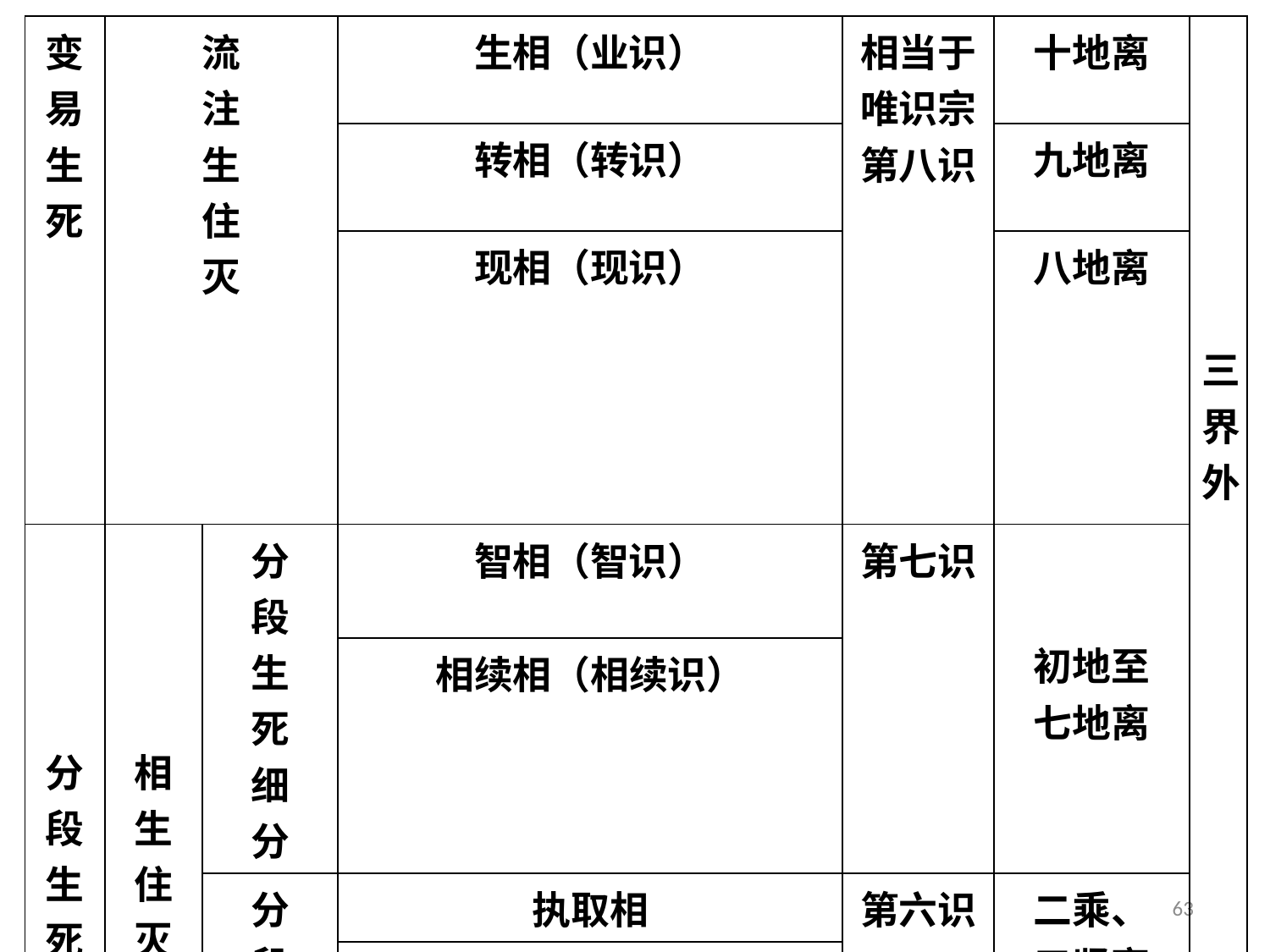

| 变 易 生 死 | 流 注 生 住 灭 |  | 生相（业识） | 相当于唯识宗第八识 | 十地离 | 三界外 |
| --- | --- | --- | --- | --- | --- | --- |
|  |  |  | 转相（转识） |  | 九地离 |  |
|  |  |  | 现相（现识） |  | 八地离 |  |
| 分段生死 | 相 生 住 灭 | 分 段 生 死 细 分 | 智相（智识） | 第七识 | 初地至 七地离 |  |
|  |  |  | 相续相（相续识） |  |  |  |
|  |  | 分 段 生 死 粗 分 | 执取相 | 第六识 | 二乘、 三贤离 |  |
|  |  |  | 计名字相 |  |  |  |
|  |  |  | 起业相 |  | 十信离 | 三界内 |
|  |  |  | 业系苦相 |  | 凡夫 |  |
63